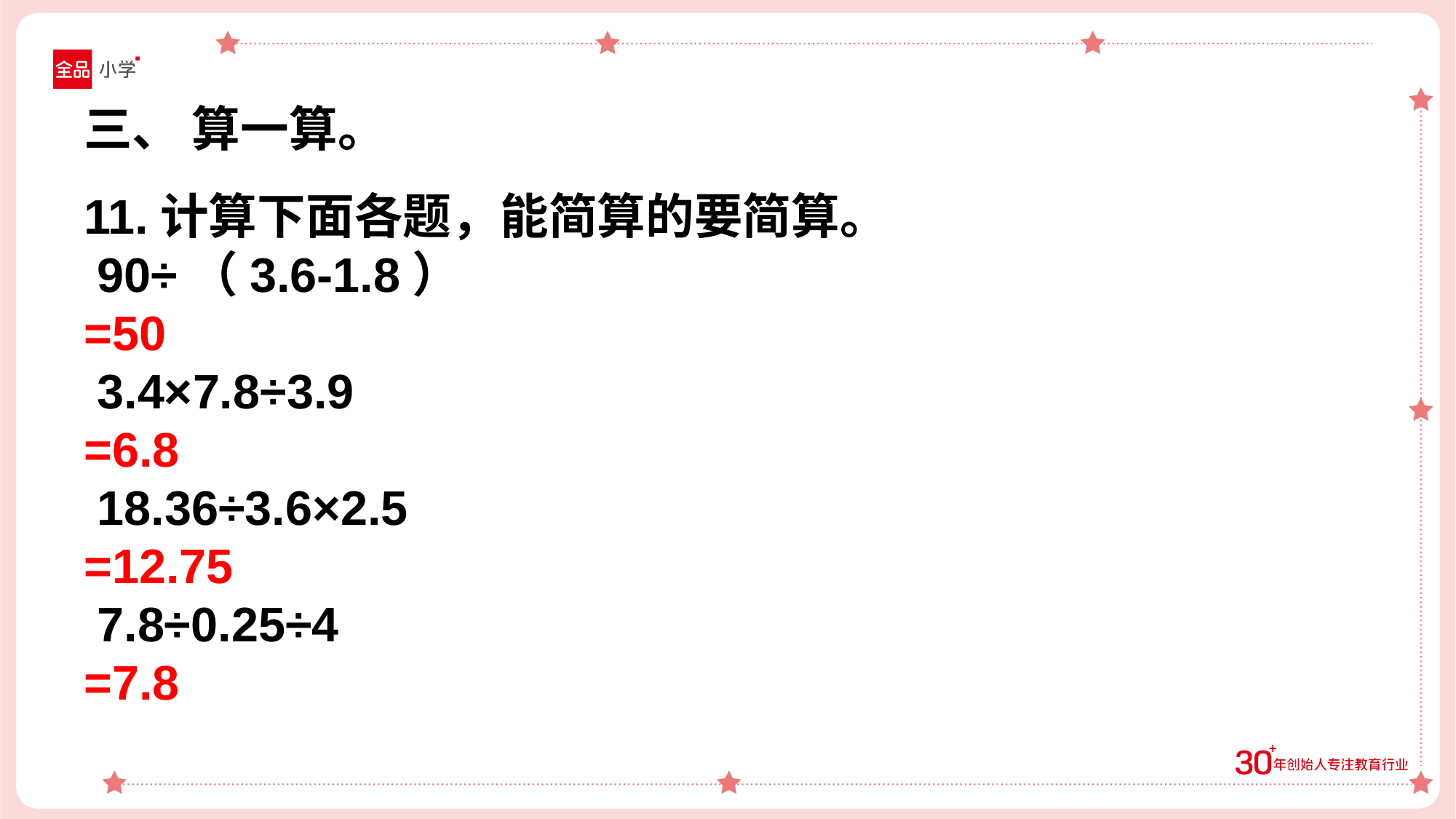

三、 算一算。
11.计算下面各题，能简算的要简算。
 90÷（3.6-1.8）
=50
 3.4×7.8÷3.9
=6.8
 18.36÷3.6×2.5
=12.75
 7.8÷0.25÷4
=7.8